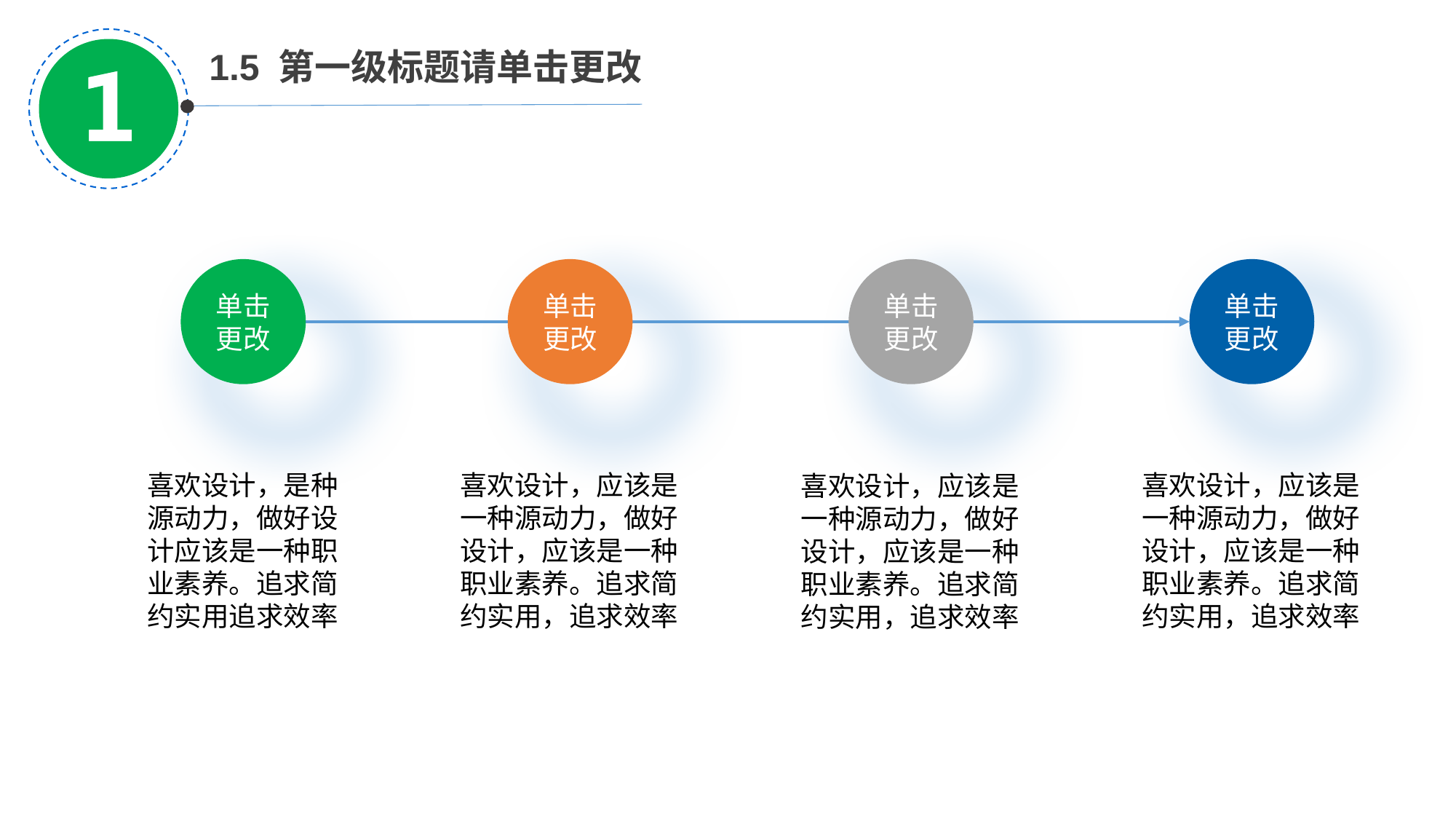

1.5 第一级标题请单击更改

单击
更改

单击
更改

单击
更改

单击
更改

喜欢设计，是种源动力，做好设计应该是一种职业素养。追求简约实用追求效率
喜欢设计，应该是一种源动力，做好设计，应该是一种职业素养。追求简约实用，追求效率
喜欢设计，应该是一种源动力，做好设计，应该是一种职业素养。追求简约实用，追求效率
喜欢设计，应该是一种源动力，做好设计，应该是一种职业素养。追求简约实用，追求效率